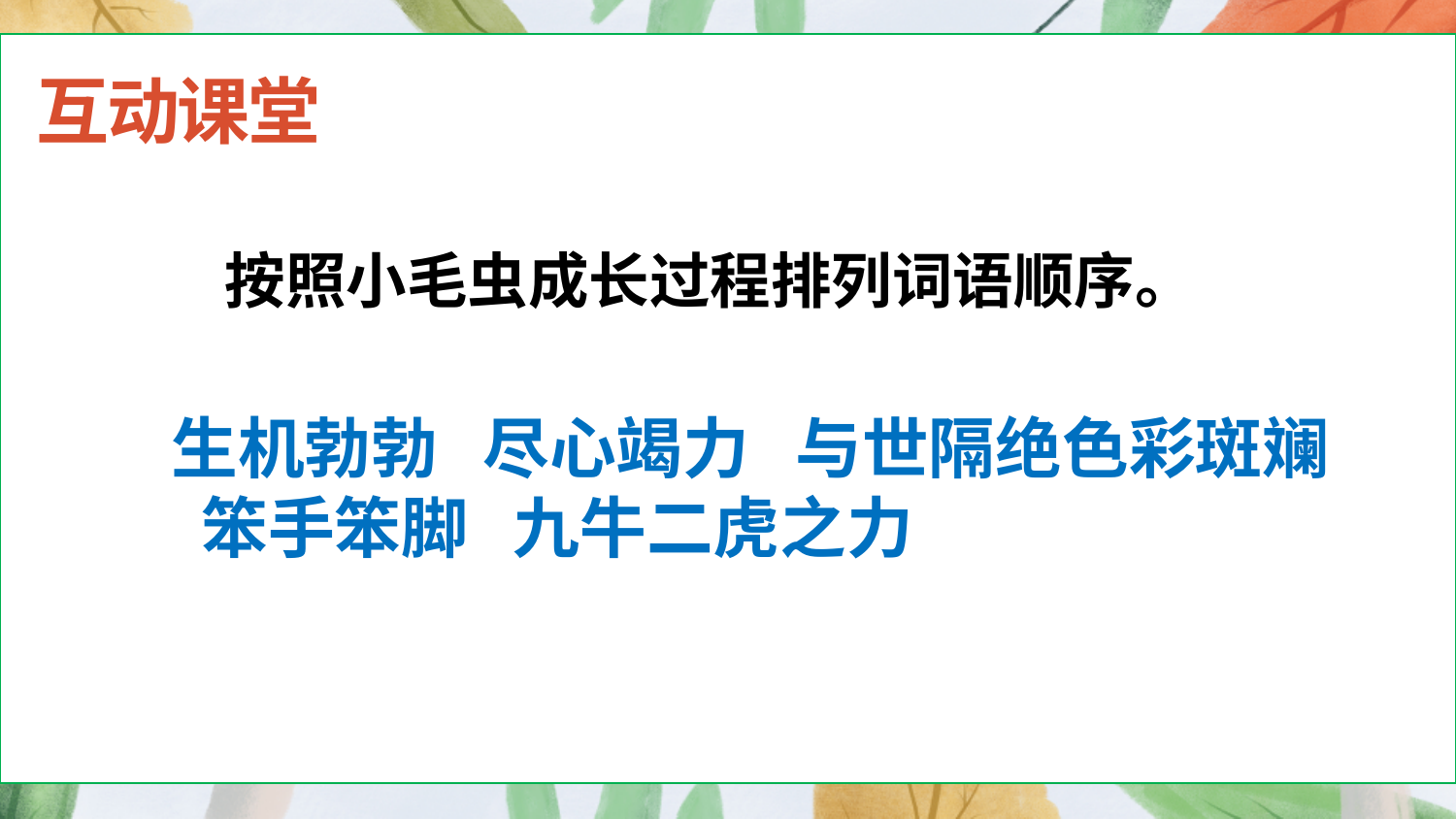

互动课堂
按照小毛虫成长过程排列词语顺序。
生机勃勃   尽心竭力   与世隔绝色彩斑斓   笨手笨脚   九牛二虎之力